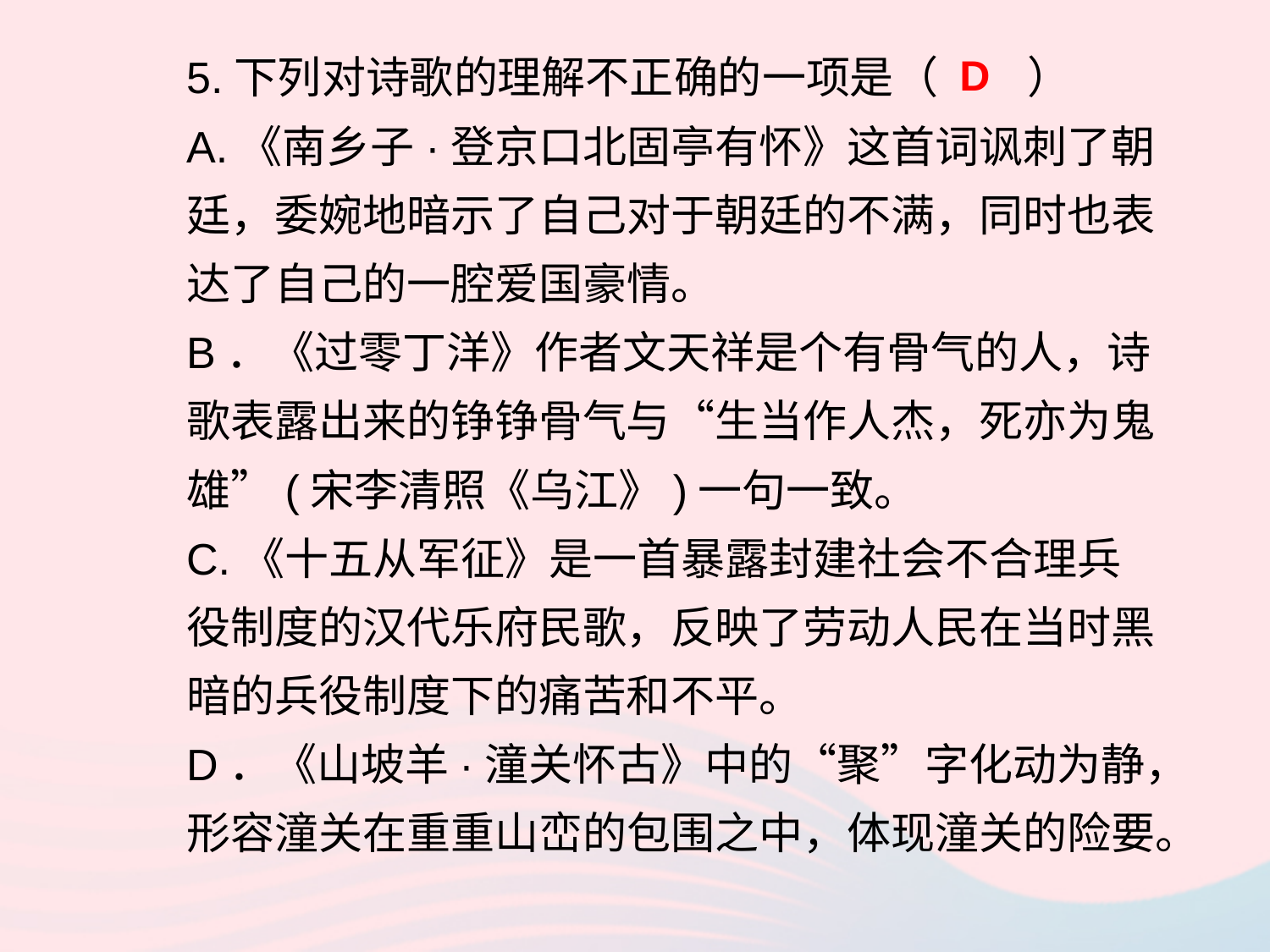

5.下列对诗歌的理解不正确的一项是（         ）
A.《南乡子·登京口北固亭有怀》这首词讽刺了朝廷，委婉地暗示了自己对于朝廷的不满，同时也表达了自己的一腔爱国豪情。
B．《过零丁洋》作者文天祥是个有骨气的人，诗歌表露出来的铮铮骨气与“生当作人杰，死亦为鬼雄”(宋李清照《乌江》)一句一致。
C.《十五从军征》是一首暴露封建社会不合理兵役制度的汉代乐府民歌，反映了劳动人民在当时黑暗的兵役制度下的痛苦和不平。
D．《山坡羊·潼关怀古》中的“聚”字化动为静，形容潼关在重重山峦的包围之中，体现潼关的险要。
D